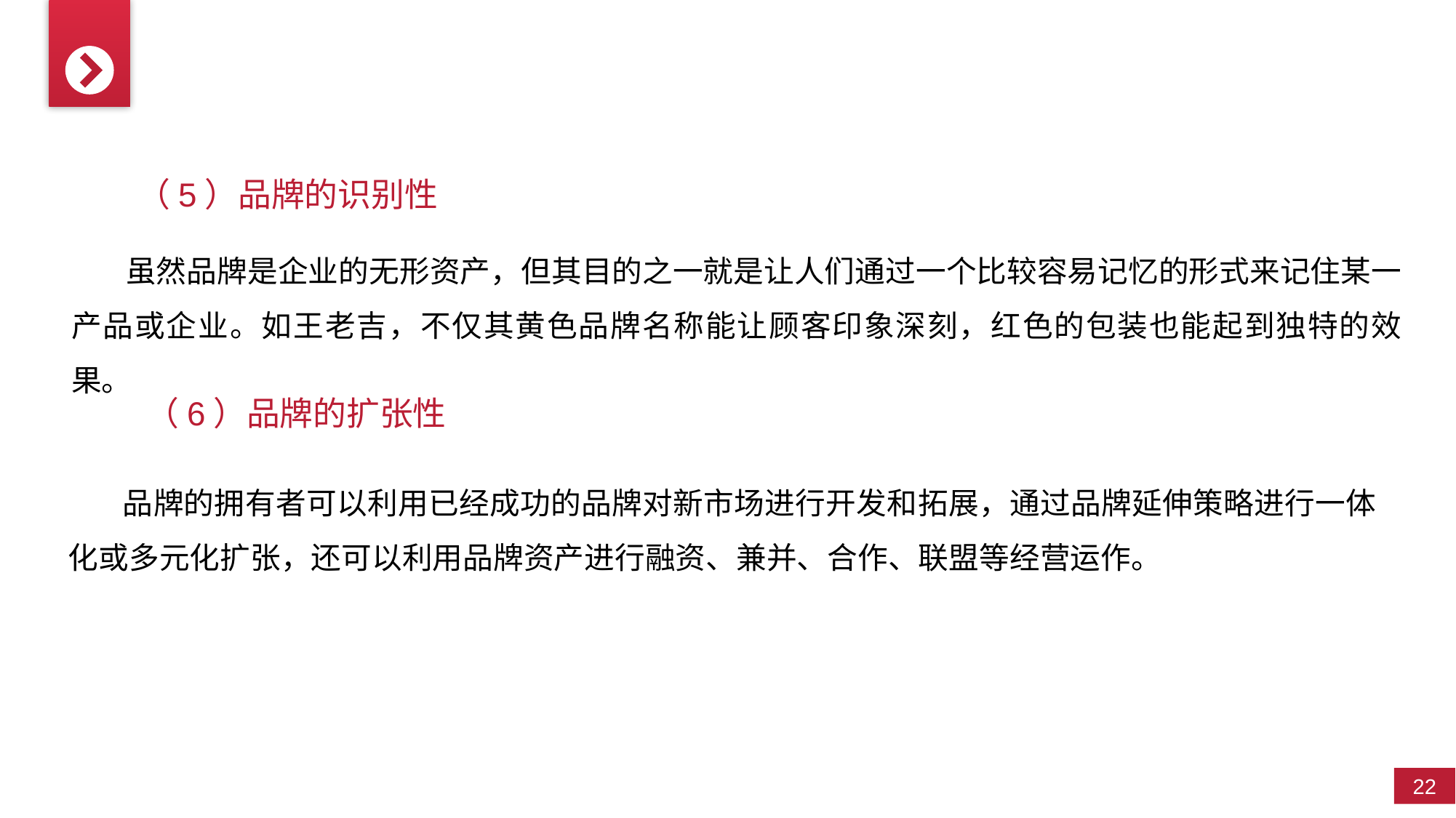

（5）品牌的识别性
虽然品牌是企业的无形资产，但其目的之一就是让人们通过一个比较容易记忆的形式来记住某一产品或企业。如王老吉，不仅其黄色品牌名称能让顾客印象深刻，红色的包装也能起到独特的效果。
（6）品牌的扩张性
品牌的拥有者可以利用已经成功的品牌对新市场进行开发和拓展，通过品牌延伸策略进行一体化或多元化扩张，还可以利用品牌资产进行融资、兼并、合作、联盟等经营运作。